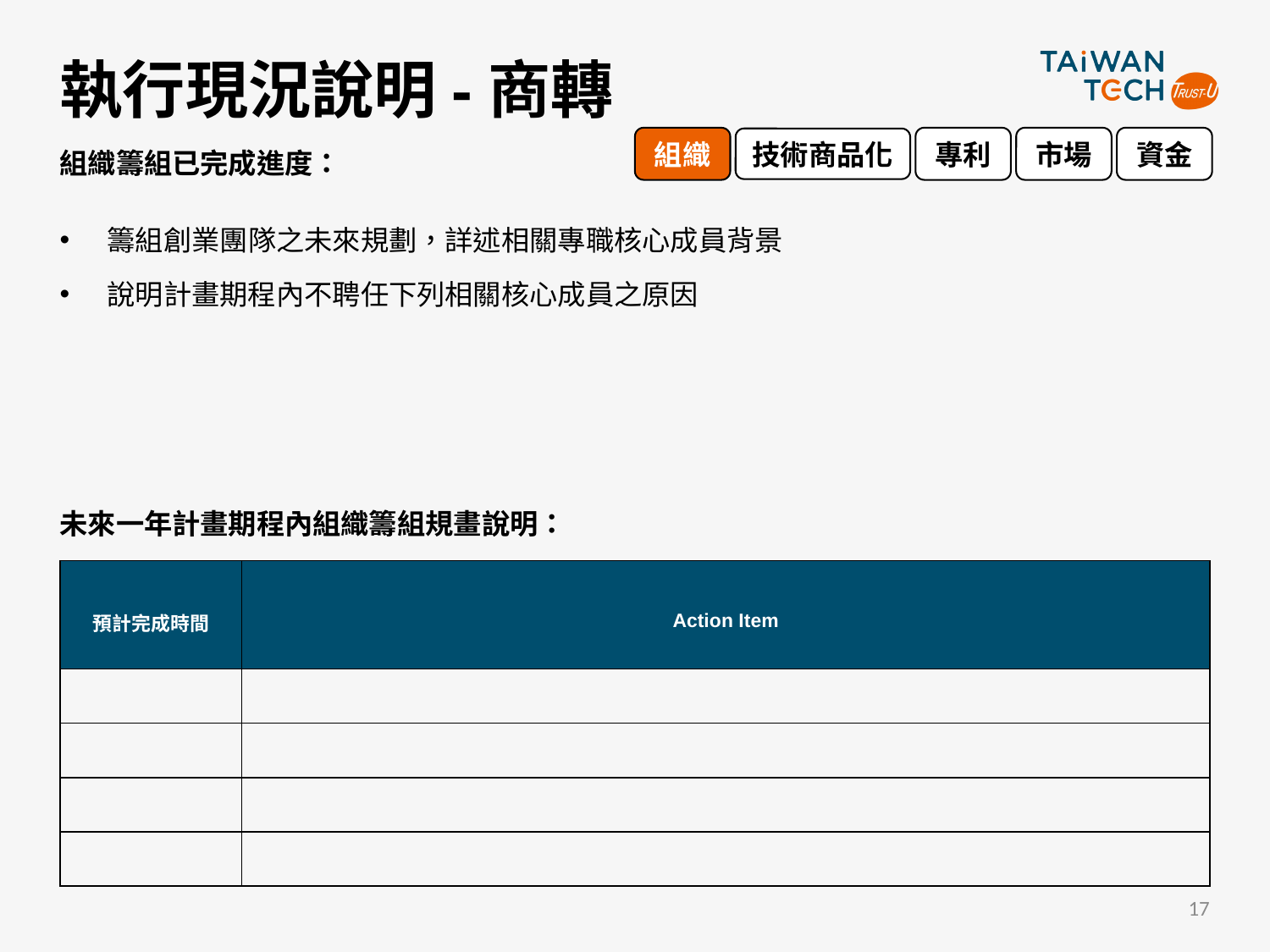

# 執行現況說明-商轉
組織
專利
市場
資金
技術商品化
組織籌組已完成進度：
籌組創業團隊之未來規劃，詳述相關專職核心成員背景
說明計畫期程內不聘任下列相關核心成員之原因
未來一年計畫期程內組織籌組規畫說明：
| 預計完成時間 | Action Item |
| --- | --- |
|  |  |
|  |  |
|  |  |
|  |  |
17